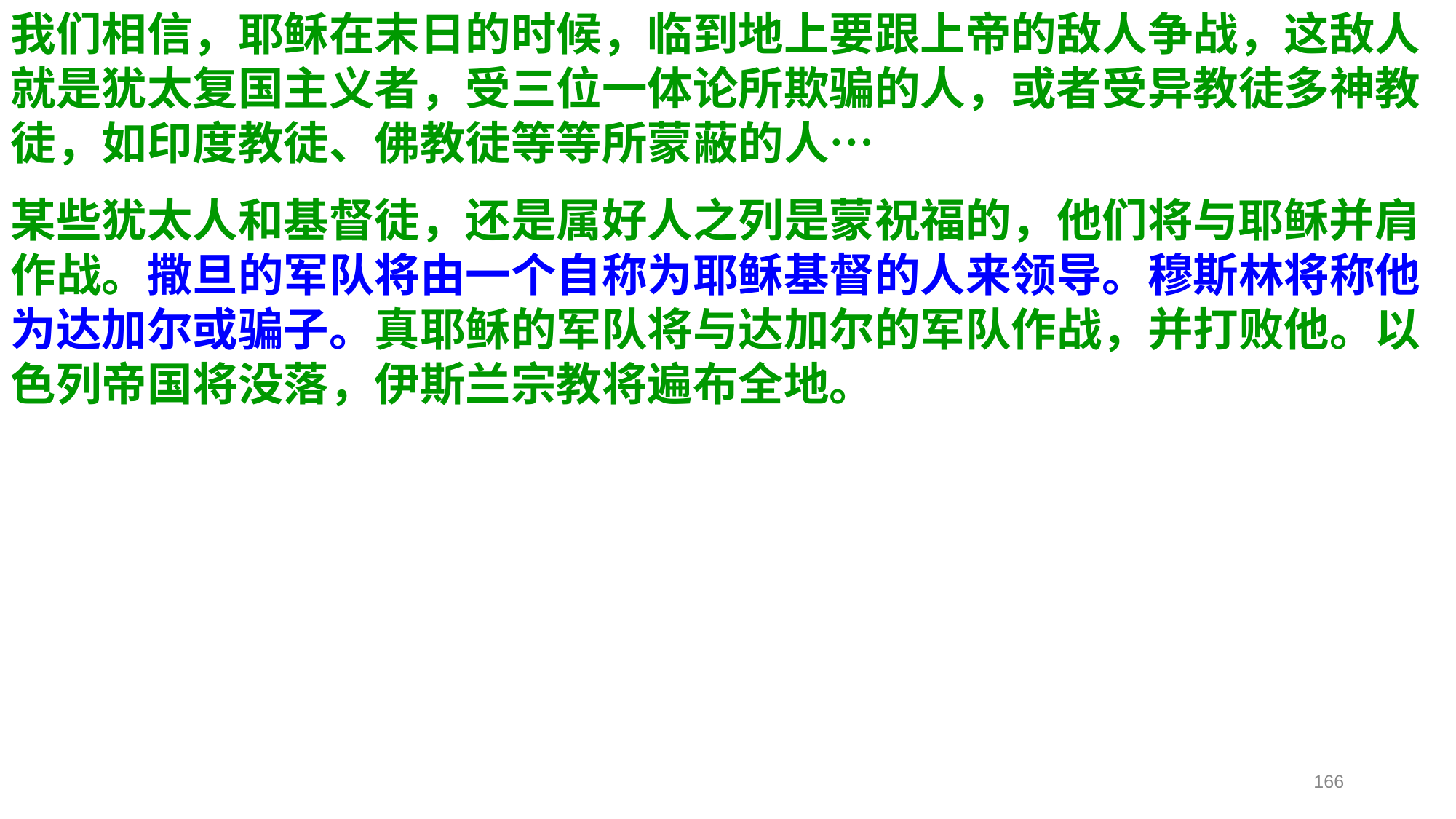

我们相信，耶稣在末日的时候，临到地上要跟上帝的敌人争战，这敌人就是犹太复国主义者，受三位一体论所欺骗的人，或者受异教徒多神教徒，如印度教徒、佛教徒等等所蒙蔽的人…
某些犹太人和基督徒，还是属好人之列是蒙祝福的，他们将与耶稣并肩作战。撒旦的军队将由一个自称为耶稣基督的人来领导。穆斯林将称他为达加尔或骗子。真耶稣的军队将与达加尔的军队作战，并打败他。以色列帝国将没落，伊斯兰宗教将遍布全地。
166